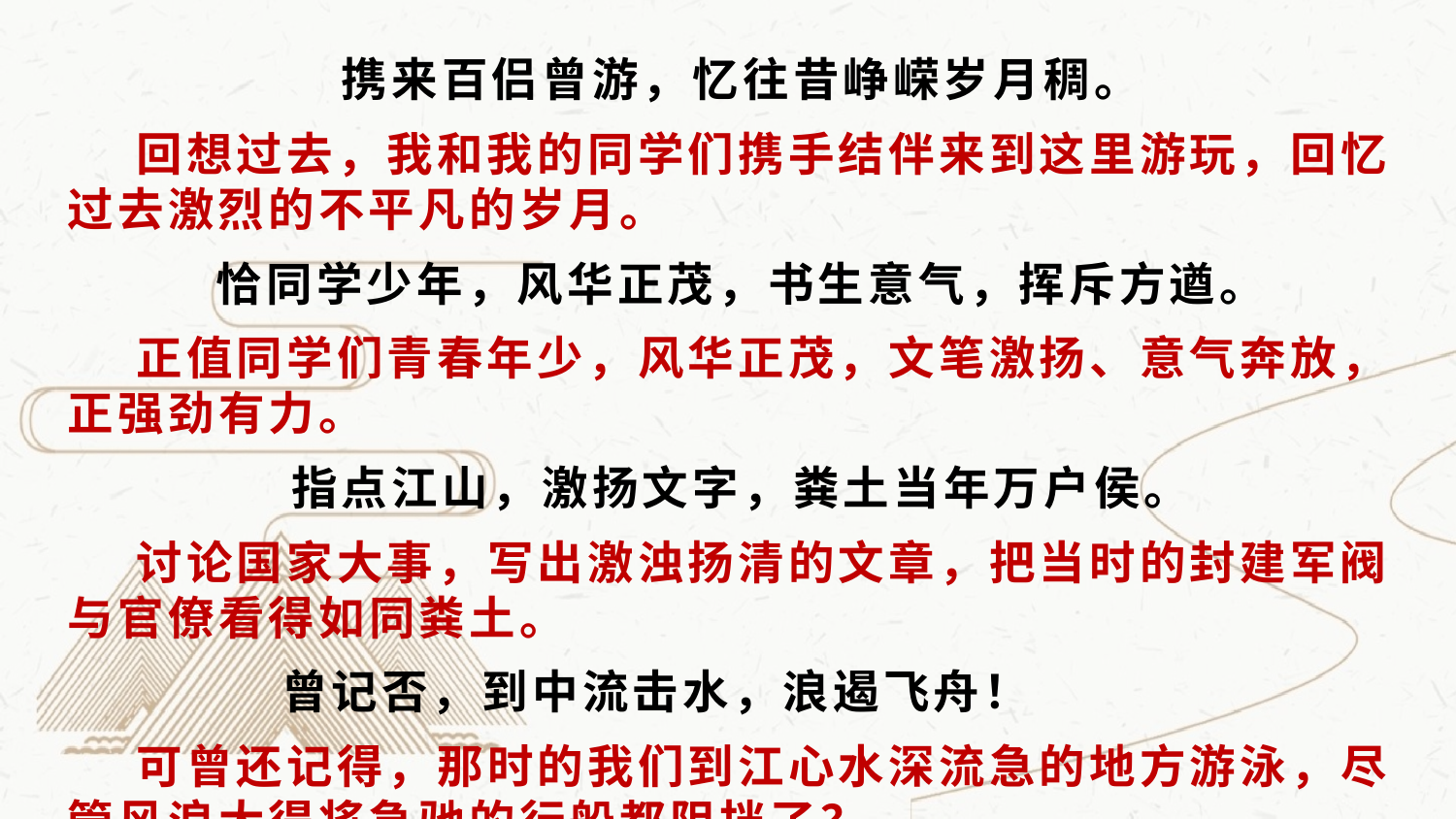

携来百侣曾游，忆往昔峥嵘岁月稠。
    回想过去，我和我的同学们携手结伴来到这里游玩，回忆过去激烈的不平凡的岁月。
恰同学少年，风华正茂，书生意气，挥斥方遒。
    正值同学们青春年少，风华正茂，文笔激扬、意气奔放，正强劲有力。
指点江山，激扬文字，粪土当年万户侯。
    讨论国家大事，写出激浊扬清的文章，把当时的封建军阀与官僚看得如同粪土。
              曾记否，到中流击水，浪遏飞舟！
    可曾还记得，那时的我们到江心水深流急的地方游泳，尽管风浪大得将急驰的行船都阻挡了？